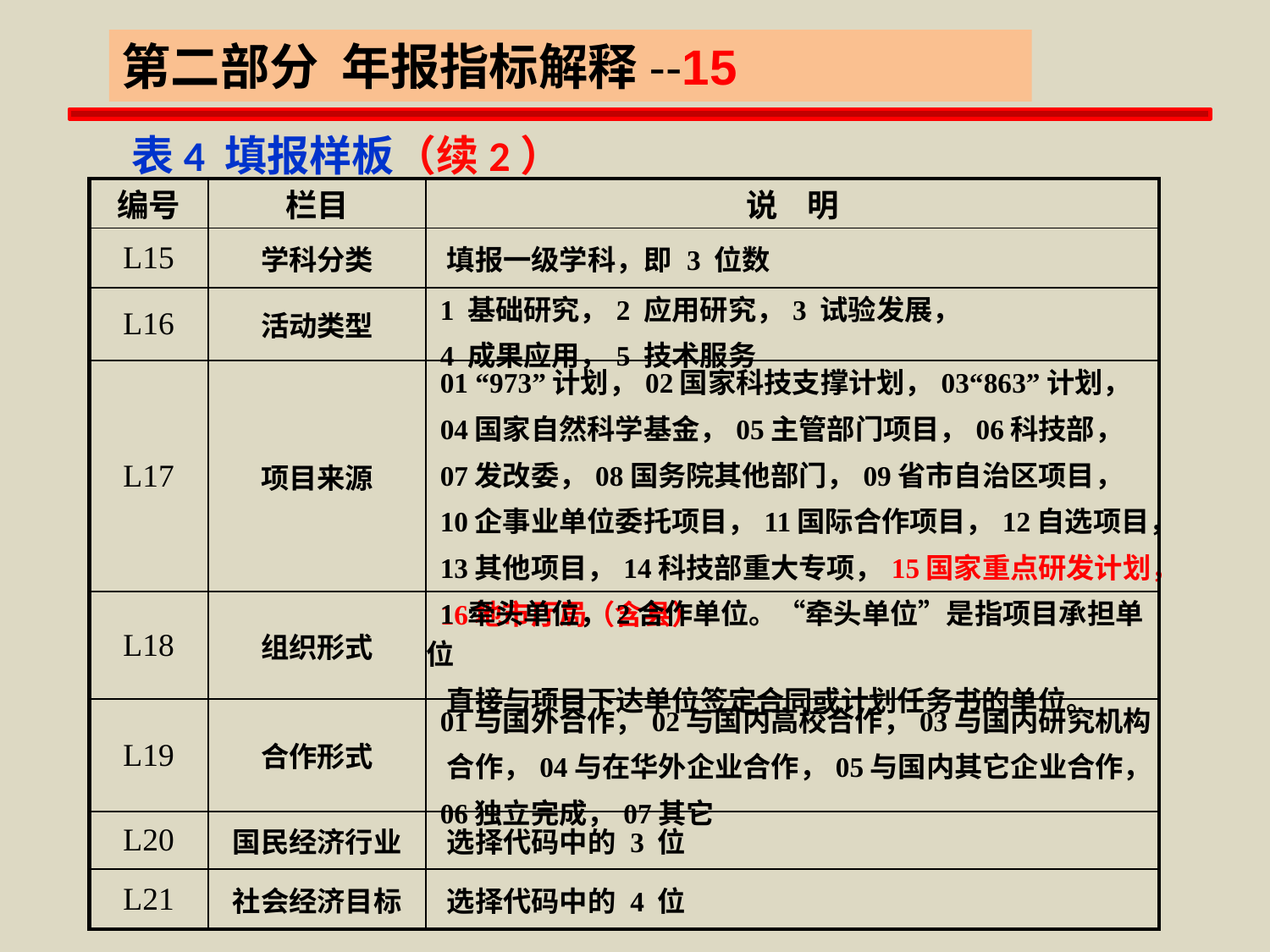

第二部分  年报指标解释--15

  表4 填报样板（续2）

| 编号 | 栏目 | 说 明 |
| --- | --- | --- |
| L15 | 学科分类 | 填报一级学科，即 3 位数 |
| L16 | 活动类型 | 1 基础研究，2 应用研究，3 试验发展， 4 成果应用，5 技术服务 |
| L17 | 项目来源 | 01 “973”计划，02国家科技支撑计划，03“863”计划， 04国家自然科学基金，05主管部门项目，06科技部， 07发改委，08国务院其他部门，09省市自治区项目， 10企事业单位委托项目，11国际合作项目，12自选项目， 13其他项目，14科技部重大专项，15国家重点研发计划， 16地市厅局（含县） |
| L18 | 组织形式 | 1 牵头单位，2合作单位。“牵头单位”是指项目承担单位 直接与项目下达单位签定合同或计划任务书的单位。 |
| L19 | 合作形式 | 01与国外合作，02与国内高校合作，03与国内研究机构 合作，04与在华外企业合作，05与国内其它企业合作， 06独立完成，07其它 |
| L20 | 国民经济行业 | 选择代码中的 3 位 |
| L21 | 社会经济目标 | 选择代码中的 4 位 |